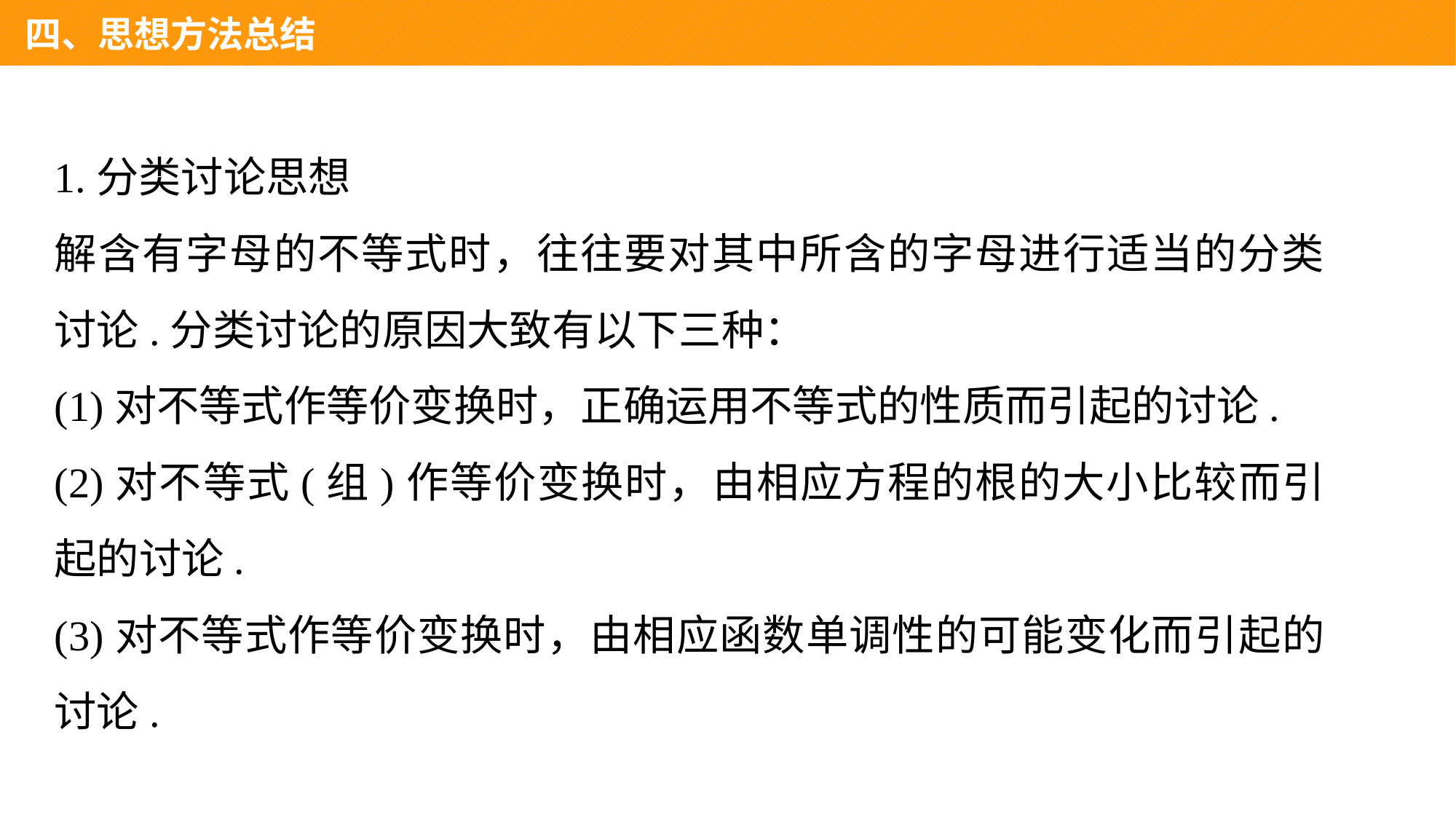

四、思想方法总结
1.分类讨论思想
解含有字母的不等式时，往往要对其中所含的字母进行适当的分类讨论.分类讨论的原因大致有以下三种：
(1)对不等式作等价变换时，正确运用不等式的性质而引起的讨论.
(2)对不等式(组)作等价变换时，由相应方程的根的大小比较而引起的讨论.
(3)对不等式作等价变换时，由相应函数单调性的可能变化而引起的讨论.